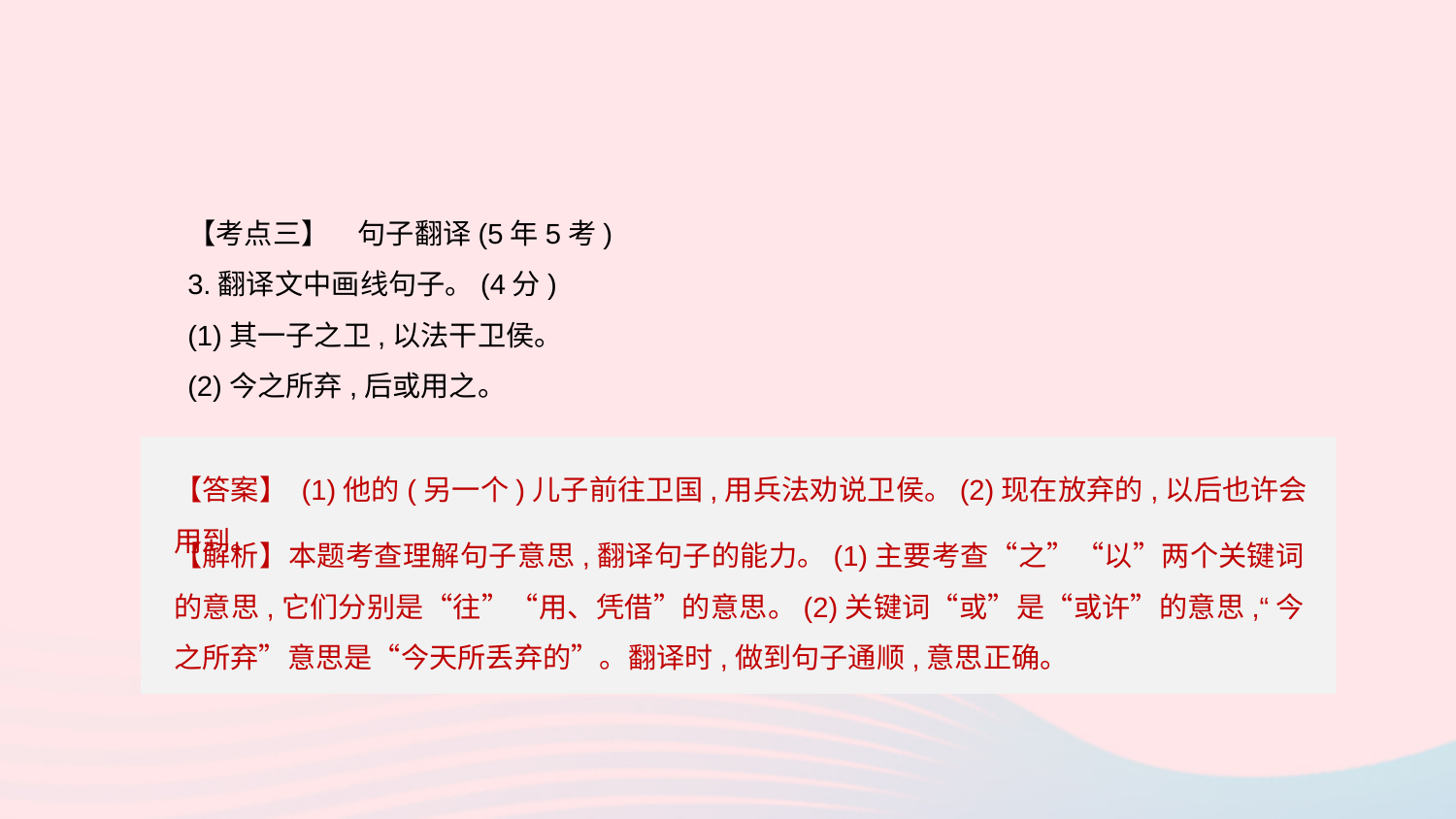

【考点三】　句子翻译(5年5考)
3.翻译文中画线句子。(4分)
(1)其一子之卫,以法干卫侯。
(2)今之所弃,后或用之。

【答案】 (1)他的(另一个)儿子前往卫国,用兵法劝说卫侯。(2)现在放弃的,以后也许会用到。

【解析】本题考查理解句子意思,翻译句子的能力。(1)主要考查“之”“以”两个关键词的意思,它们分别是“往”“用、凭借”的意思。(2)关键词“或”是“或许”的意思,“今之所弃”意思是“今天所丢弃的”。翻译时,做到句子通顺,意思正确。